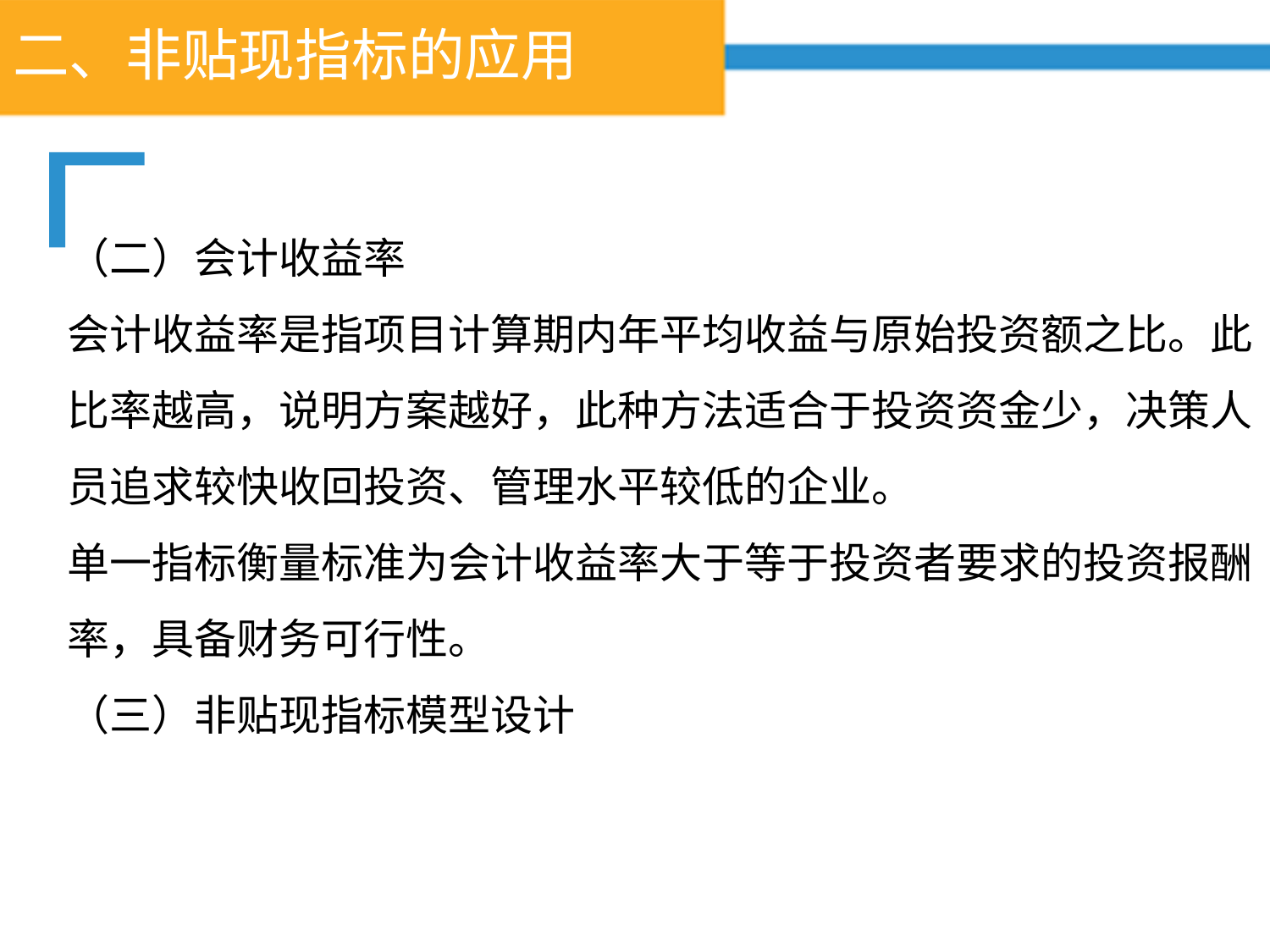

# 二、非贴现指标的应用

（二）会计收益率
会计收益率是指项目计算期内年平均收益与原始投资额之比。此比率越高，说明方案越好，此种方法适合于投资资金少，决策人员追求较快收回投资、管理水平较低的企业。
单一指标衡量标准为会计收益率大于等于投资者要求的投资报酬率，具备财务可行性。
（三）非贴现指标模型设计